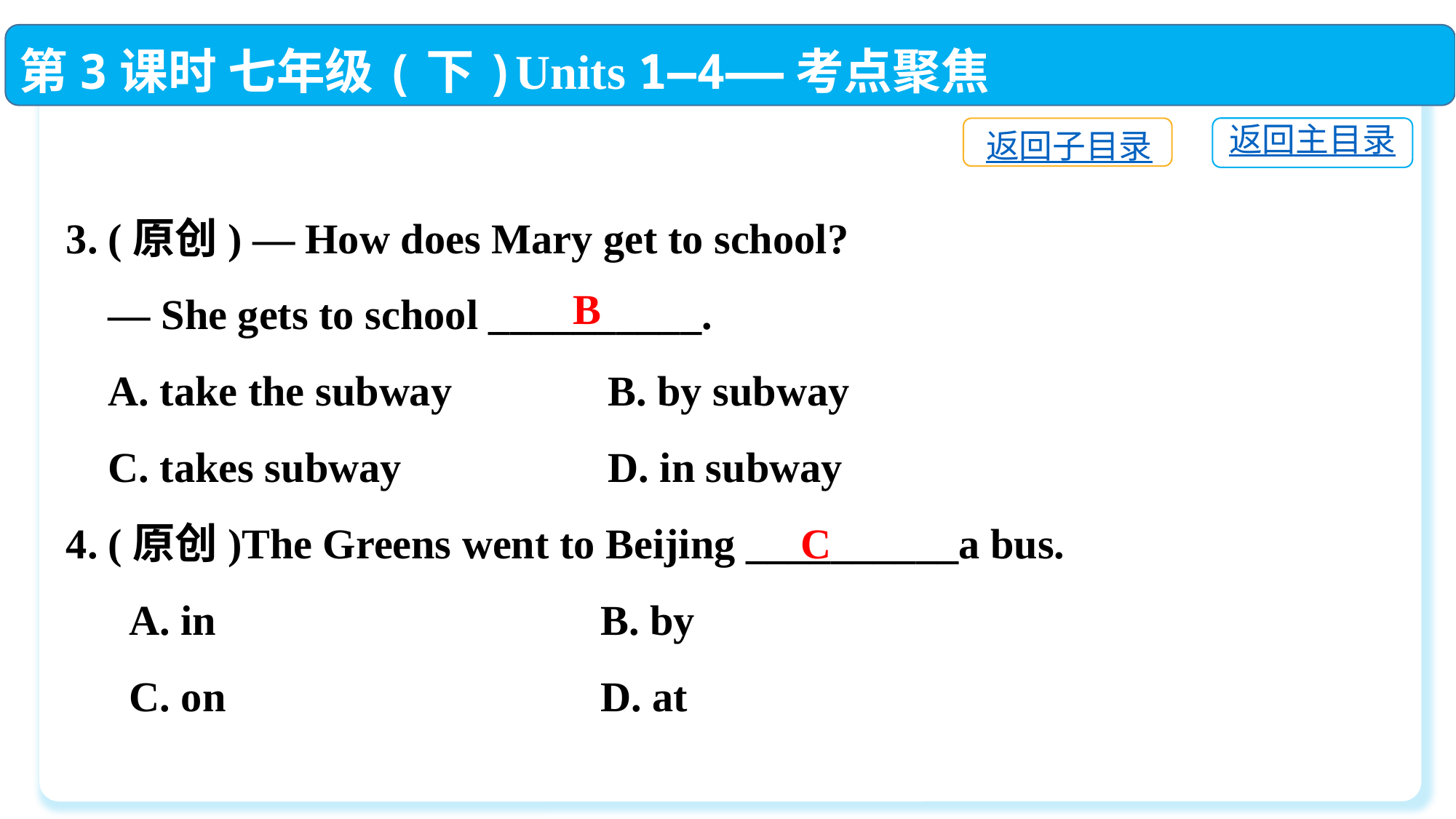

第3课时 七年级(下)Units 1—4——考点聚焦

返回主目录

返回子目录
3. (原创) — How does Mary get to school?
    — She gets to school __________.
    A. take the subway	          B. by subway
    C. takes subway	          D. in subway
4. (原创)The Greens went to Beijing __________a bus.
      A. in	                              B. by
      C. on	                              D. at

B
C